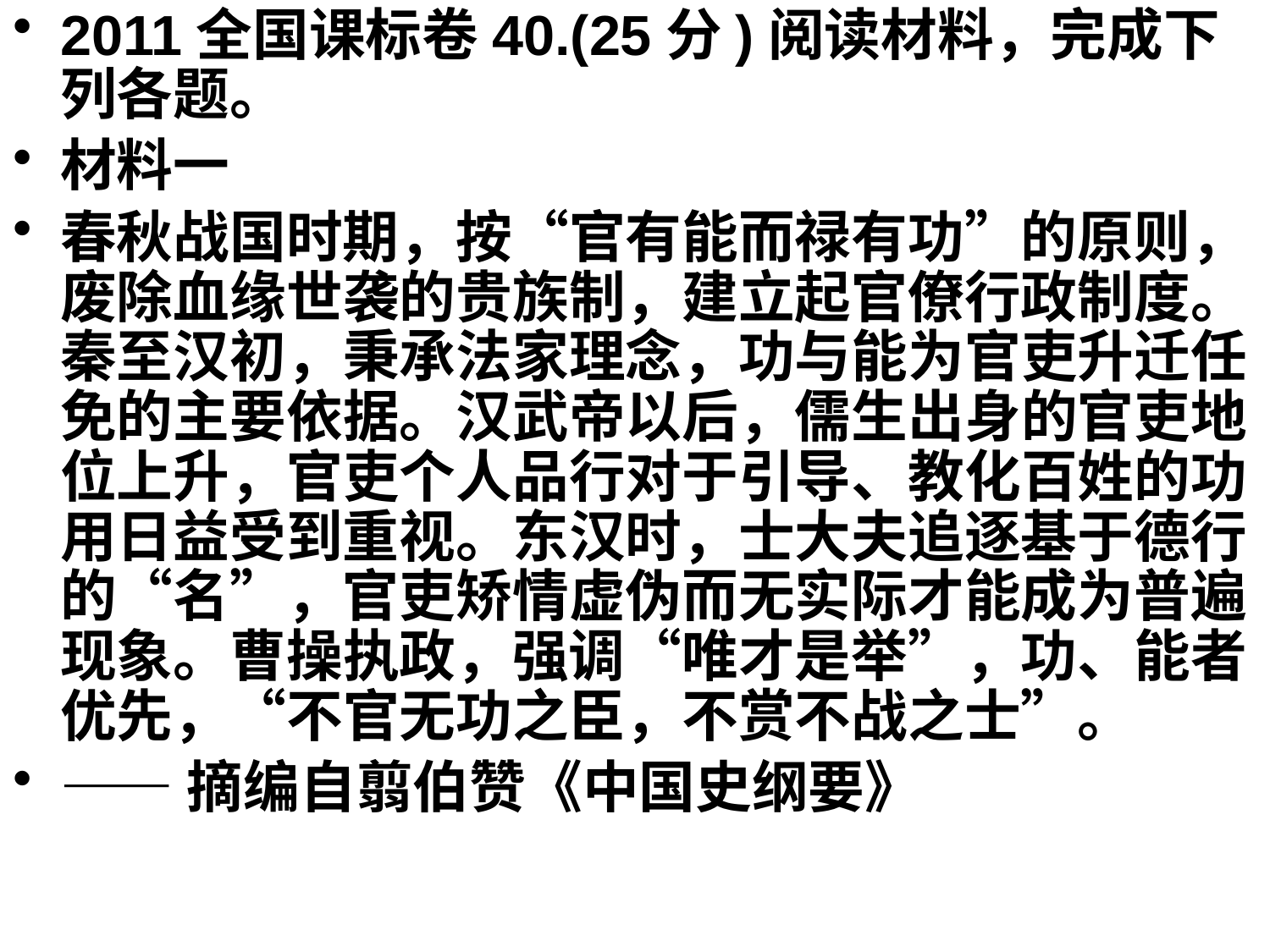

2011全国课标卷40.(25分)阅读材料，完成下列各题。
材料一
春秋战国时期，按“官有能而禄有功”的原则，废除血缘世袭的贵族制，建立起官僚行政制度。秦至汉初，秉承法家理念，功与能为官吏升迁任免的主要依据。汉武帝以后，儒生出身的官吏地位上升，官吏个人品行对于引导、教化百姓的功用日益受到重视。东汉时，士大夫追逐基于德行的“名”，官吏矫情虚伪而无实际才能成为普遍现象。曹操执政，强调“唯才是举”，功、能者优先，“不官无功之臣，不赏不战之士”。
——摘编自翦伯赞《中国史纲要》